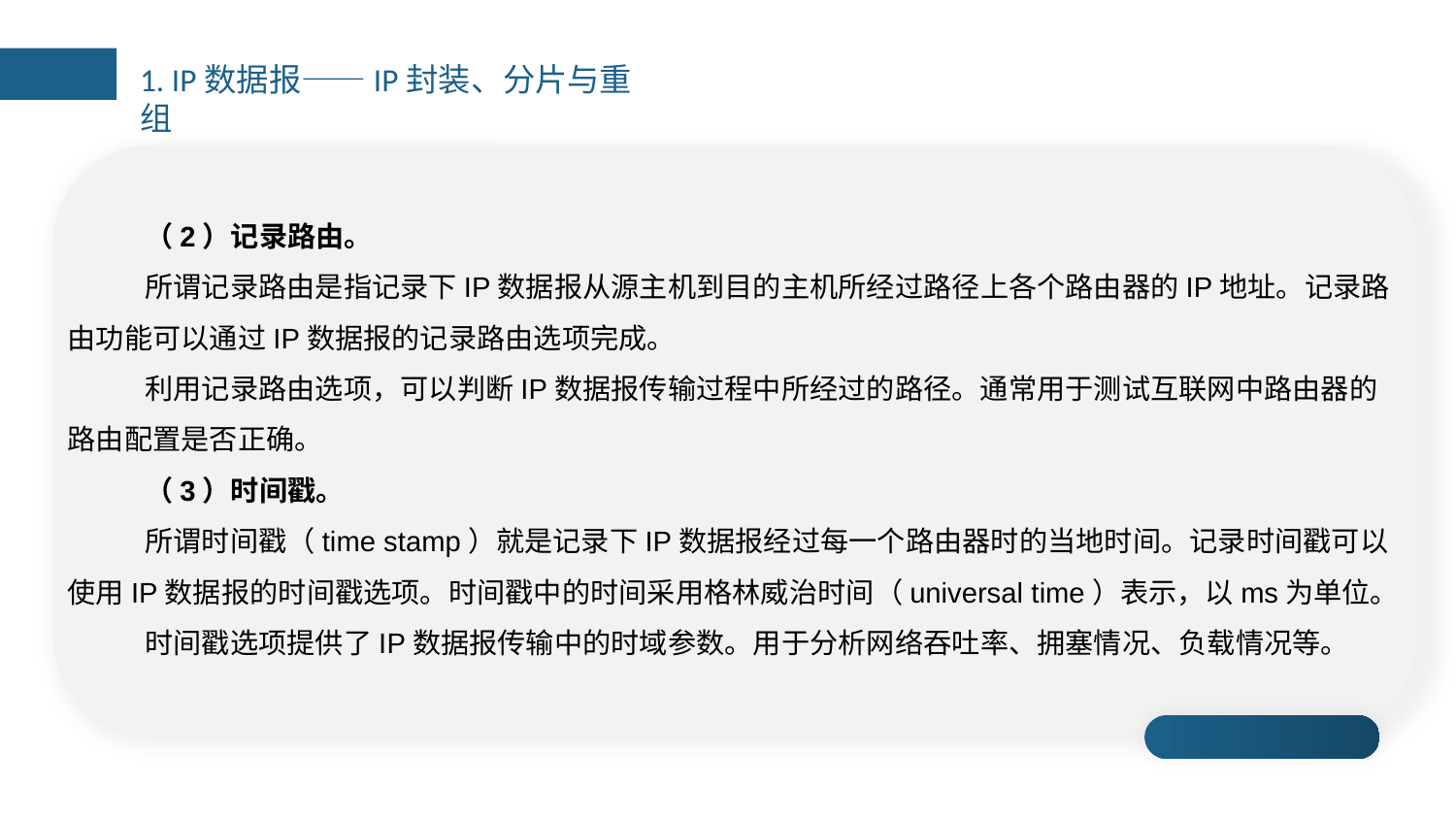

1. IP数据报——IP封装、分片与重组

（2）记录路由。
所谓记录路由是指记录下IP数据报从源主机到目的主机所经过路径上各个路由器的IP地址。记录路由功能可以通过IP数据报的记录路由选项完成。
利用记录路由选项，可以判断IP数据报传输过程中所经过的路径。通常用于测试互联网中路由器的路由配置是否正确。
（3）时间戳。
所谓时间戳（time stamp）就是记录下IP数据报经过每一个路由器时的当地时间。记录时间戳可以使用IP数据报的时间戳选项。时间戳中的时间采用格林威治时间（universal time）表示，以ms为单位。
时间戳选项提供了IP数据报传输中的时域参数。用于分析网络吞吐率、拥塞情况、负载情况等。